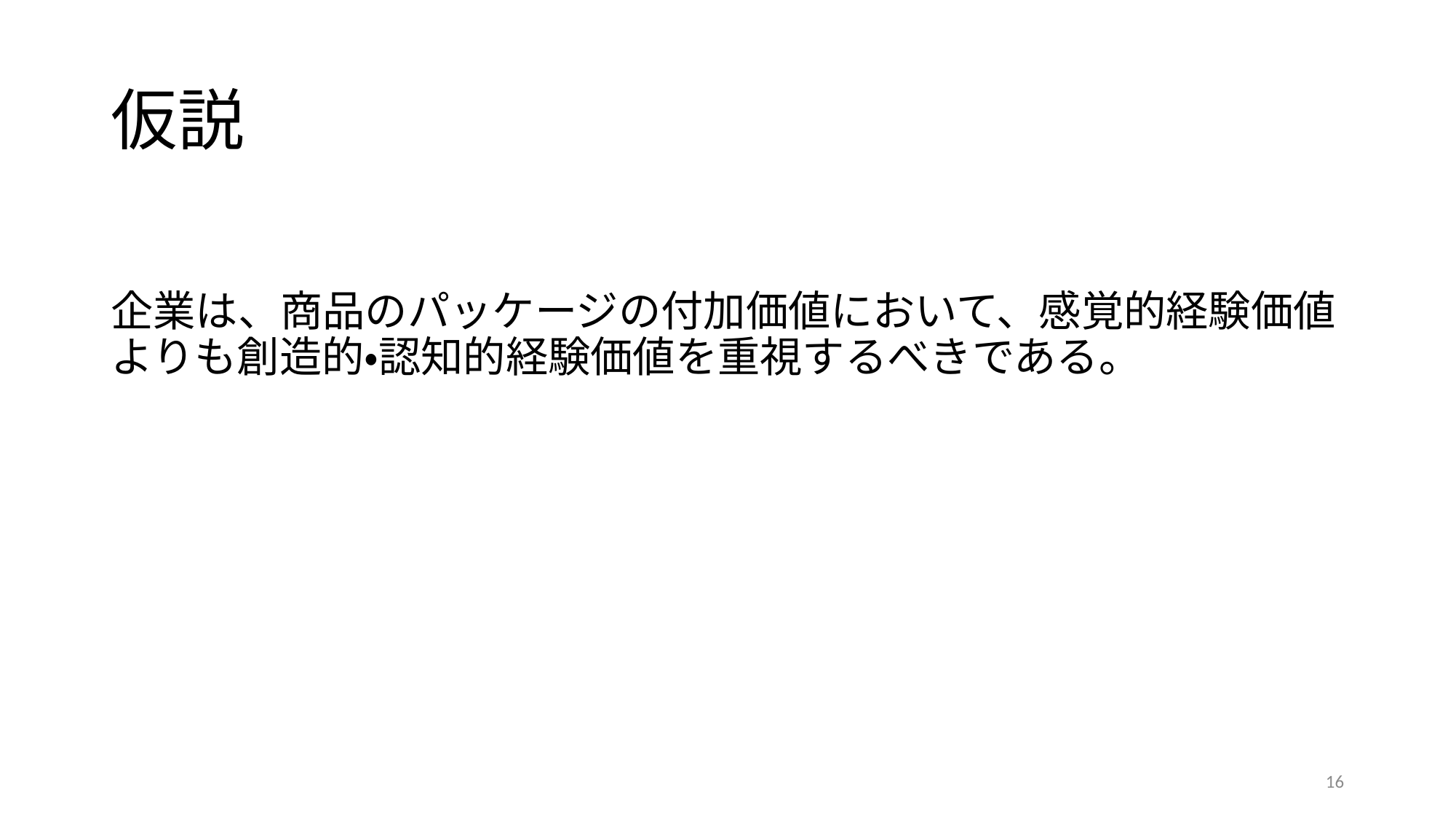

# 仮説

企業は、商品のパッケージの付加価値において、感覚的経験価値よりも創造的・認知的経験価値を重視するべきである。
16